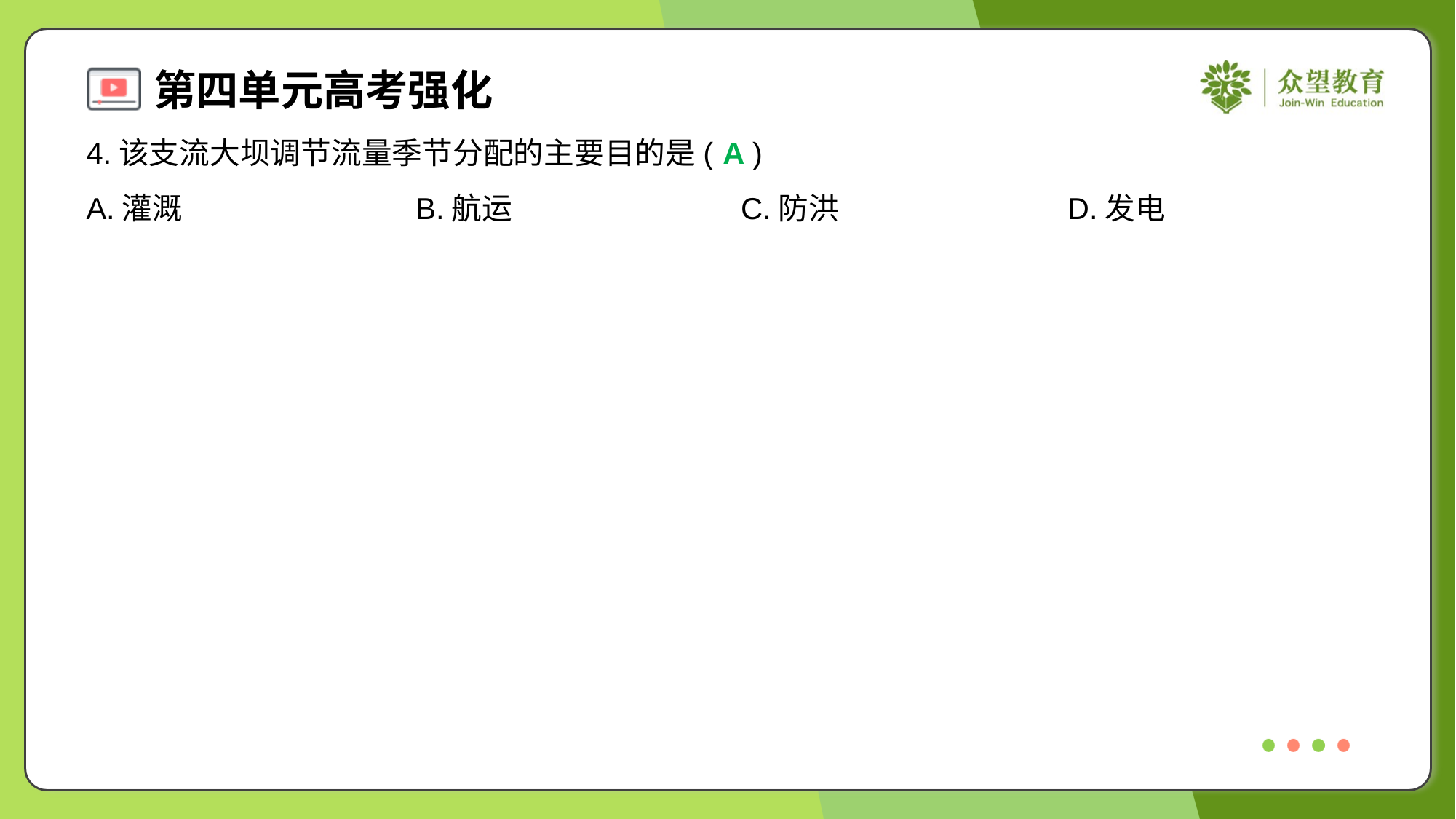

4.该支流大坝调节流量季节分配的主要目的是(     )
A
A.灌溉	B.航运	C.防洪	D.发电